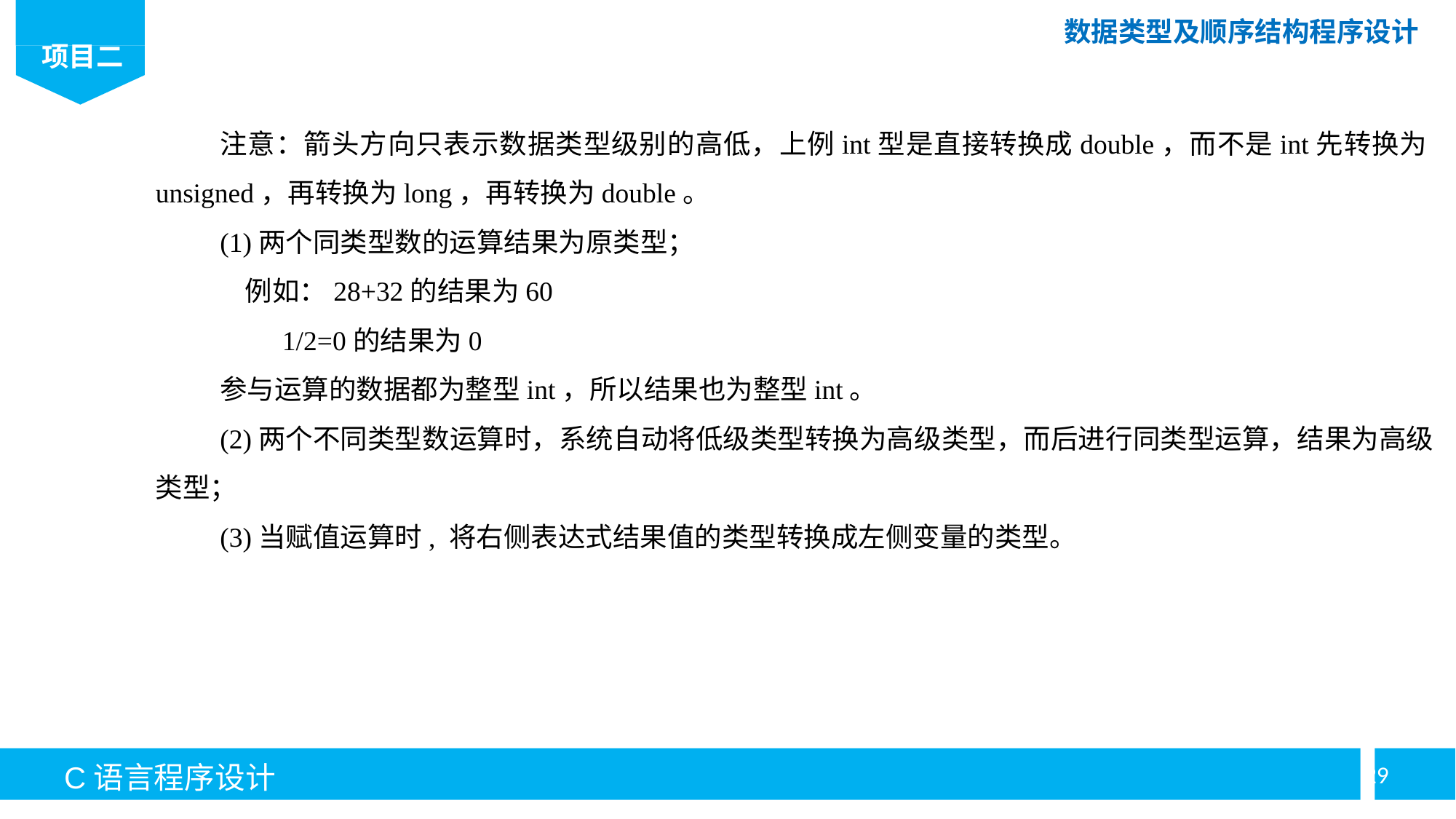

注意：箭头方向只表示数据类型级别的高低，上例int型是直接转换成double，而不是int先转换为unsigned，再转换为long，再转换为double。
(1)两个同类型数的运算结果为原类型；
   例如：28+32的结果为60
         1/2=0的结果为0
参与运算的数据都为整型int，所以结果也为整型int。
(2)两个不同类型数运算时，系统自动将低级类型转换为高级类型，而后进行同类型运算，结果为高级类型；
(3)当赋值运算时, 将右侧表达式结果值的类型转换成左侧变量的类型。